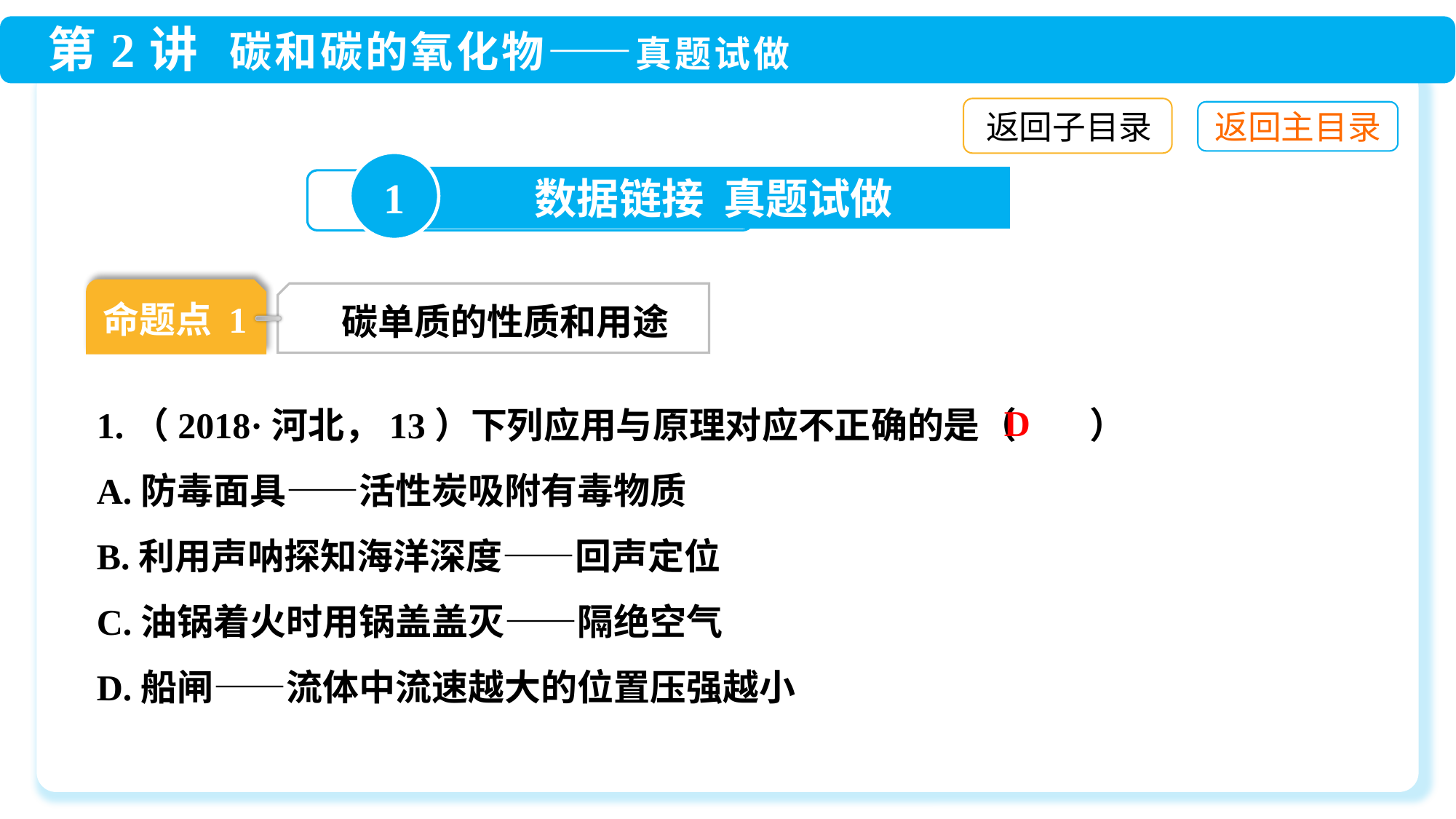

返回子目录

1
数据链接  真题试做

命题点 1
碳单质的性质和用途

D
1.（2018·河北，13）下列应用与原理对应不正确的是（　　）
A.防毒面具——活性炭吸附有毒物质
B.利用声呐探知海洋深度——回声定位
C.油锅着火时用锅盖盖灭——隔绝空气
D.船闸——流体中流速越大的位置压强越小